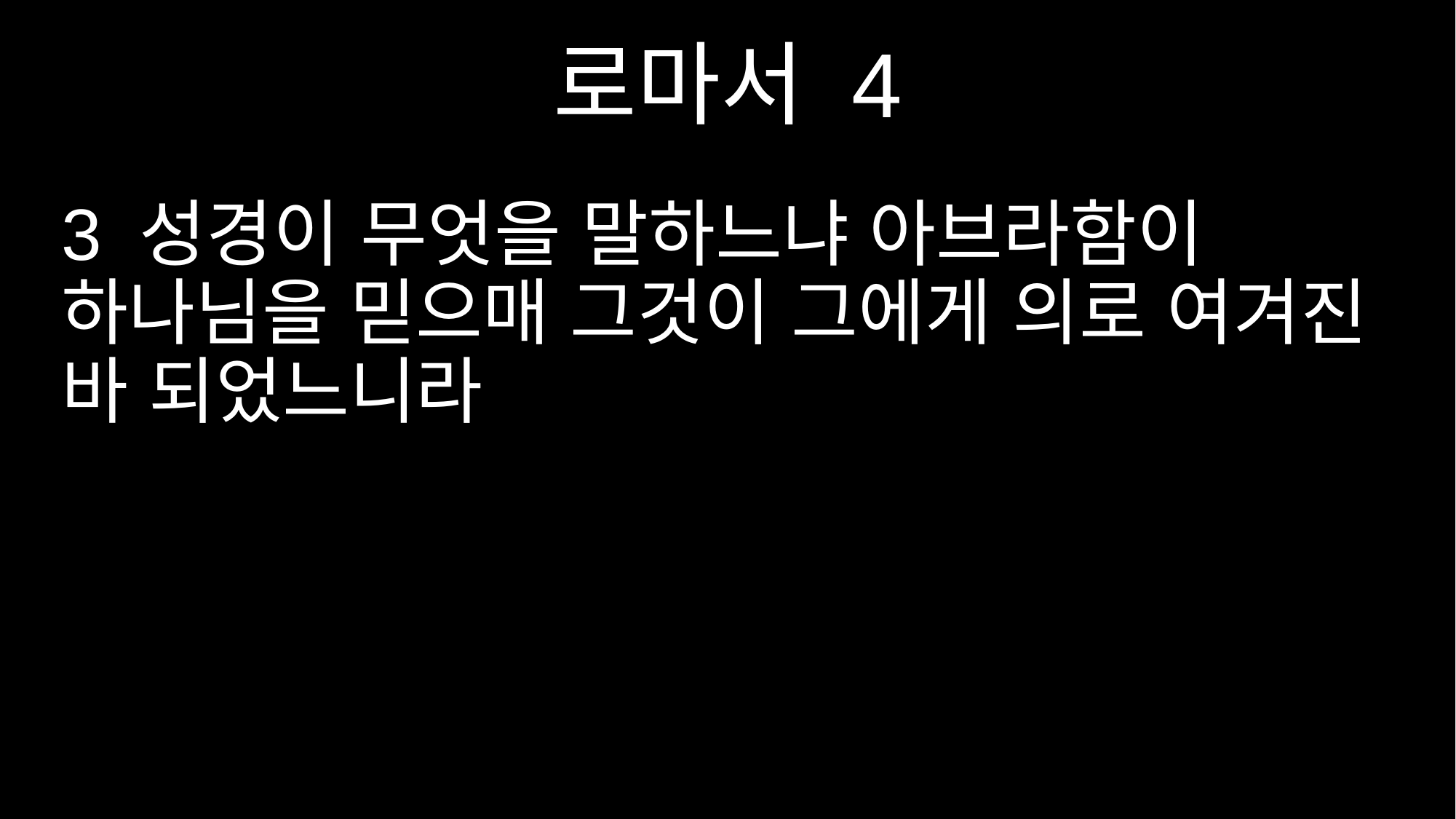

로마서 4
3 성경이 무엇을 말하느냐 아브라함이 하나님을 믿으매 그것이 그에게 의로 여겨진 바 되었느니라